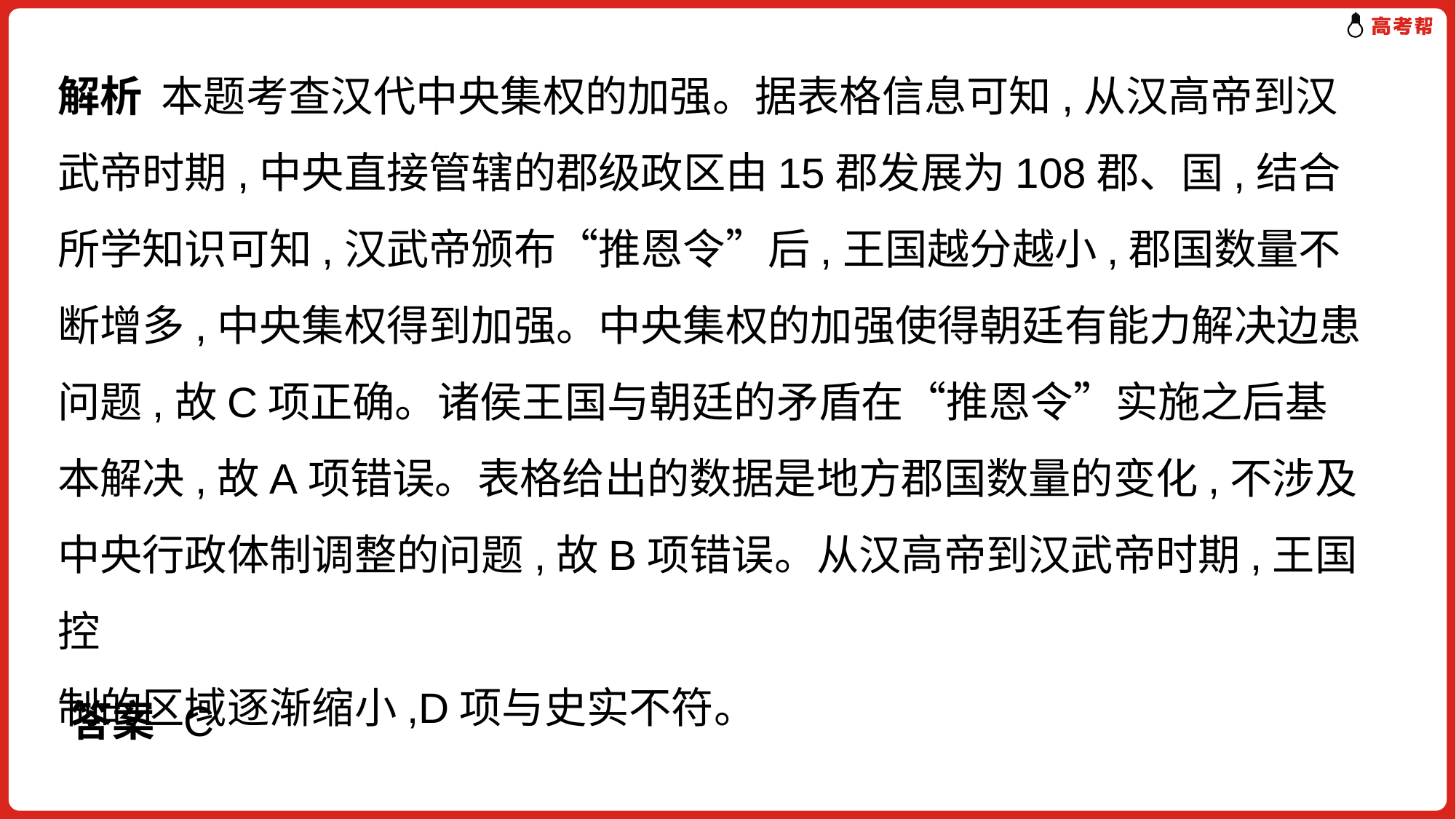

解析  本题考查汉代中央集权的加强。据表格信息可知,从汉高帝到汉武帝时期,中央直接管辖的郡级政区由15郡发展为108郡、国,结合所学知识可知,汉武帝颁布“推恩令”后,王国越分越小,郡国数量不断增多,中央集权得到加强。中央集权的加强使得朝廷有能力解决边患问题,故C项正确。诸侯王国与朝廷的矛盾在“推恩令”实施之后基本解决,故A项错误。表格给出的数据是地方郡国数量的变化,不涉及中央行政体制调整的问题,故B项错误。从汉高帝到汉武帝时期,王国控
制的区域逐渐缩小,D项与史实不符。
答案  C